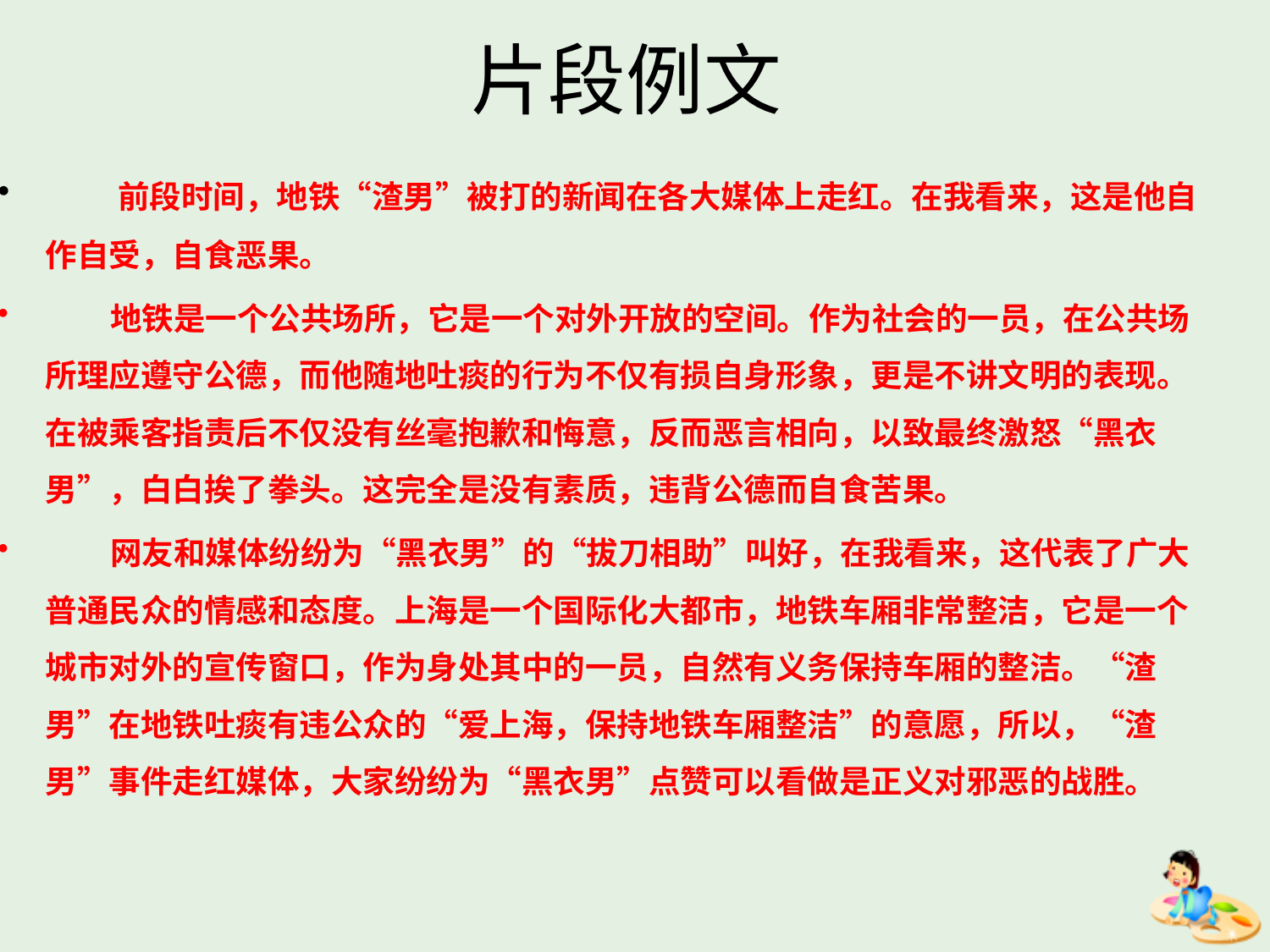

# 片段例文
        前段时间，地铁“渣男”被打的新闻在各大媒体上走红。在我看来，这是他自作自受，自食恶果。
        地铁是一个公共场所，它是一个对外开放的空间。作为社会的一员，在公共场所理应遵守公德，而他随地吐痰的行为不仅有损自身形象，更是不讲文明的表现。在被乘客指责后不仅没有丝毫抱歉和悔意，反而恶言相向，以致最终激怒“黑衣男”，白白挨了拳头。这完全是没有素质，违背公德而自食苦果。
        网友和媒体纷纷为“黑衣男”的“拔刀相助”叫好，在我看来，这代表了广大普通民众的情感和态度。上海是一个国际化大都市，地铁车厢非常整洁，它是一个城市对外的宣传窗口，作为身处其中的一员，自然有义务保持车厢的整洁。“渣男”在地铁吐痰有违公众的“爱上海，保持地铁车厢整洁”的意愿，所以，“渣男”事件走红媒体，大家纷纷为“黑衣男”点赞可以看做是正义对邪恶的战胜。